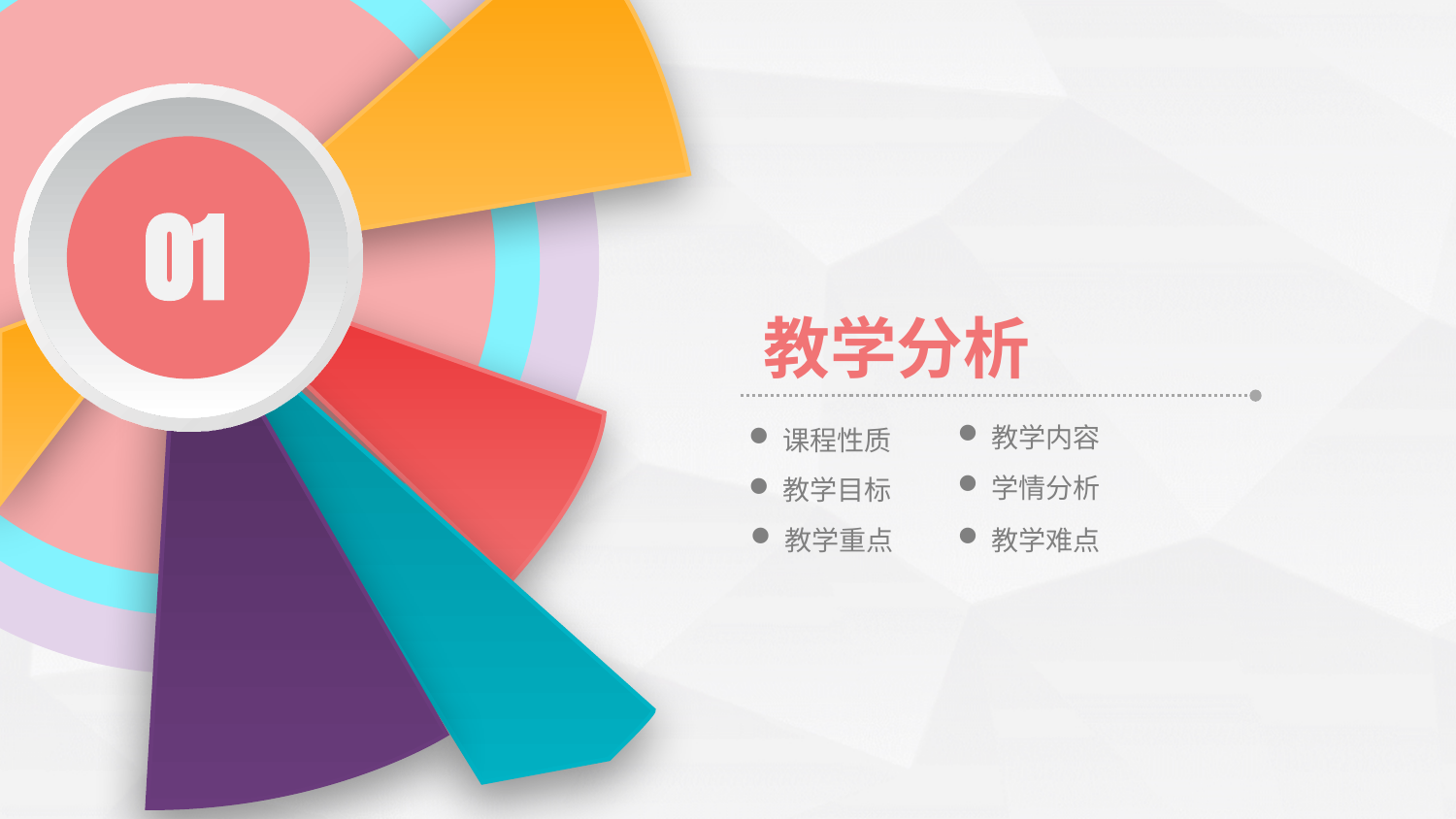

01
教学分析
教学内容
课程性质
学情分析
教学目标
教学重点
教学难点